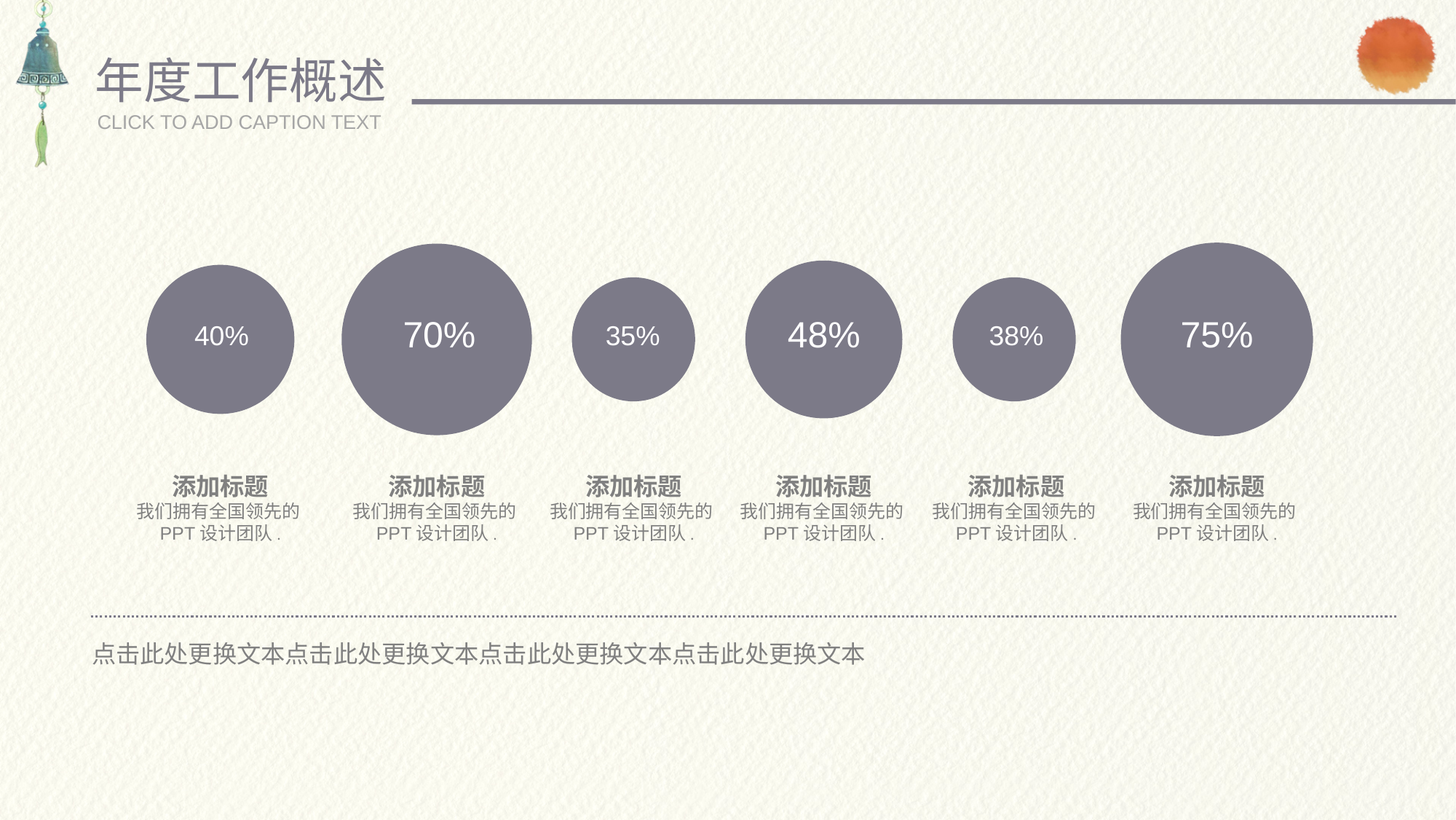

年度工作概述

CLICK TO ADD CAPTION TEXT

70%
48%
75%
40%
35%
38%
添加标题
我们拥有全国领先的PPT设计团队.
添加标题
我们拥有全国领先的PPT设计团队.
添加标题
我们拥有全国领先的PPT设计团队.
添加标题
我们拥有全国领先的PPT设计团队.
添加标题
我们拥有全国领先的PPT设计团队.
添加标题
我们拥有全国领先的PPT设计团队.
点击此处更换文本点击此处更换文本点击此处更换文本点击此处更换文本